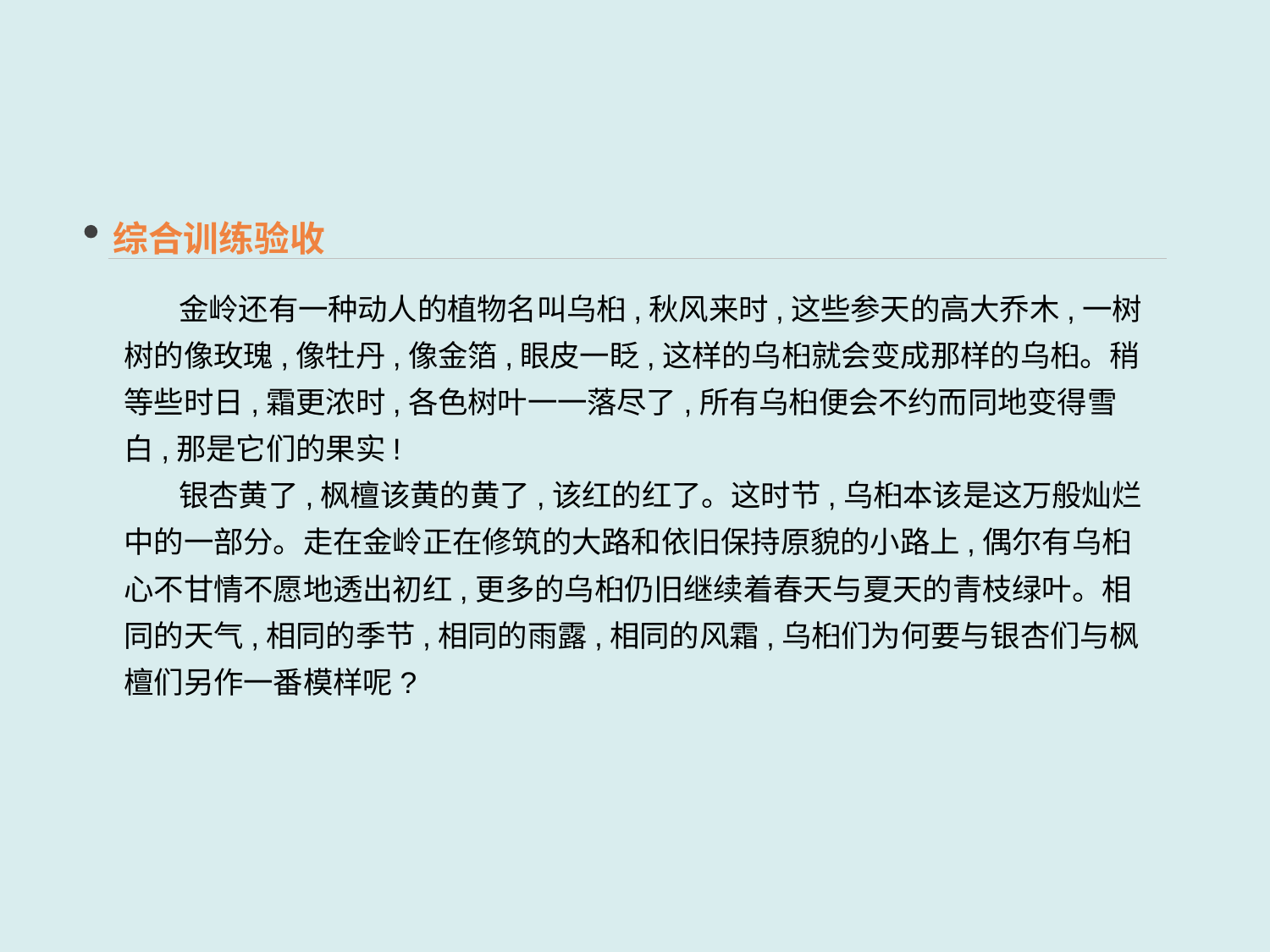

综合训练验收

       金岭还有一种动人的植物名叫乌桕,秋风来时,这些参天的高大乔木,一树树的像玫瑰,像牡丹,像金箔,眼皮一眨,这样的乌桕就会变成那样的乌桕。稍等些时日,霜更浓时,各色树叶一一落尽了,所有乌桕便会不约而同地变得雪白,那是它们的果实!
       银杏黄了,枫檀该黄的黄了,该红的红了。这时节,乌桕本该是这万般灿烂中的一部分。走在金岭正在修筑的大路和依旧保持原貌的小路上,偶尔有乌桕心不甘情不愿地透出初红,更多的乌桕仍旧继续着春天与夏天的青枝绿叶。相同的天气,相同的季节,相同的雨露,相同的风霜,乌桕们为何要与银杏们与枫檀们另作一番模样呢?